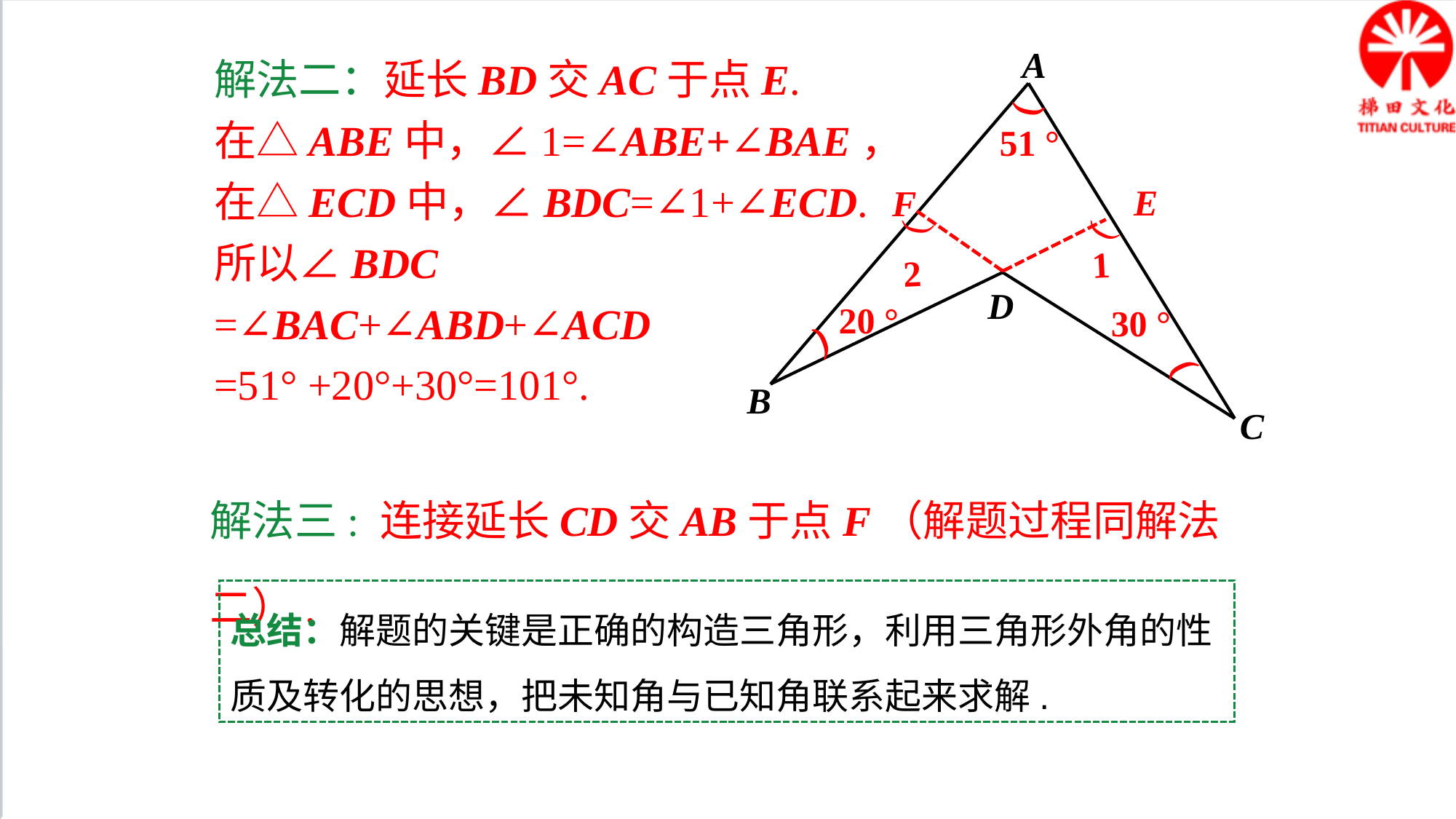

解法二：延长BD交AC于点E.
在△ABE中，∠1=∠ABE+∠BAE，
在△ECD中，∠BDC=∠1+∠ECD.
所以∠BDC
=∠BAC+∠ABD+∠ACD
=51° +20°+30°=101°.
A
(
51 °
D
20 °
30 °
(
(
B
C
E
F
)
)
1
2
解法三: 连接延长CD交AB于点F（解题过程同解法二）.
总结：解题的关键是正确的构造三角形，利用三角形外角的性质及转化的思想，把未知角与已知角联系起来求解.